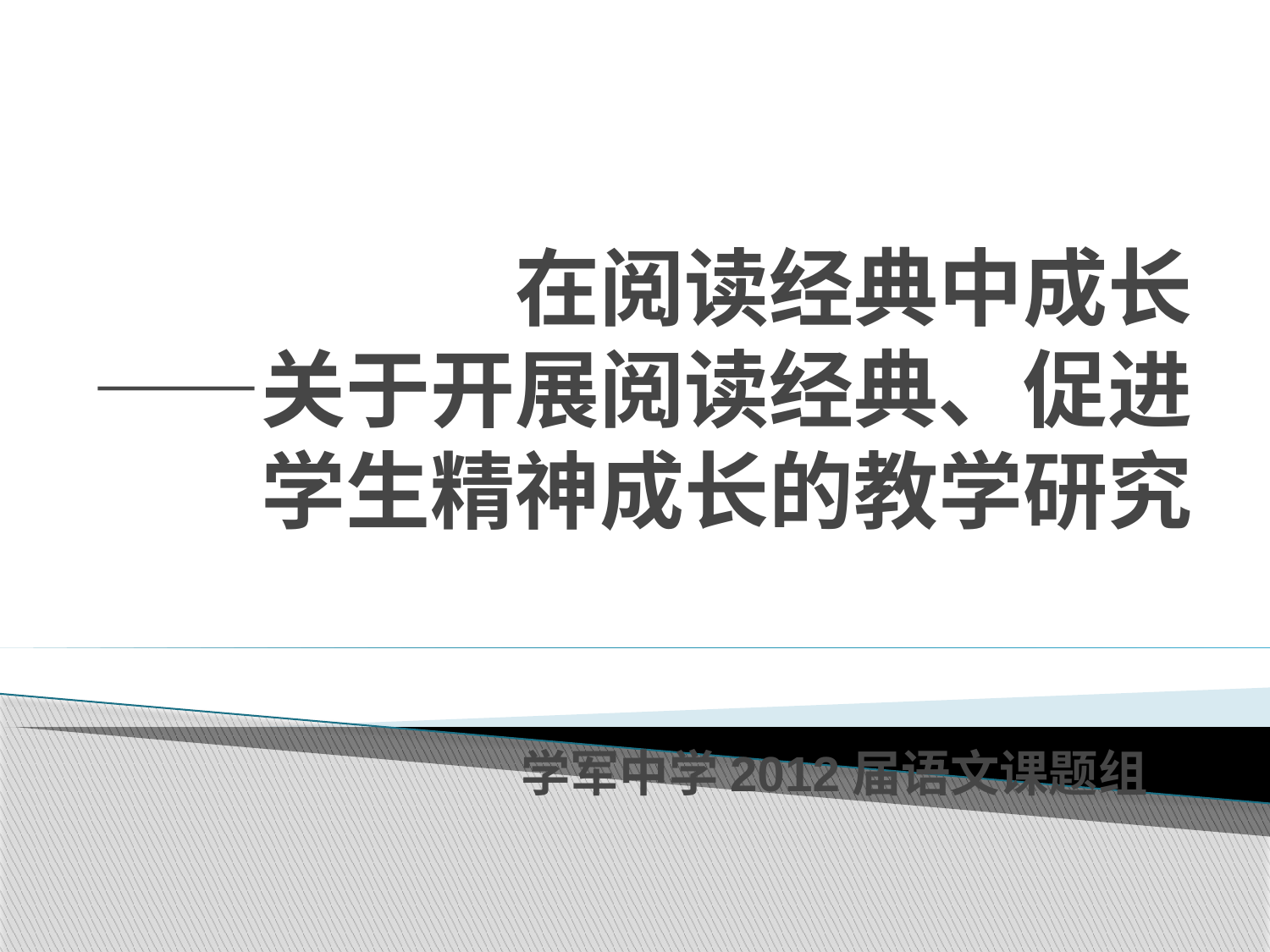

# 在阅读经典中成长 ——关于开展阅读经典、促进学生精神成长的教学研究 学军中学2012届语文课题组